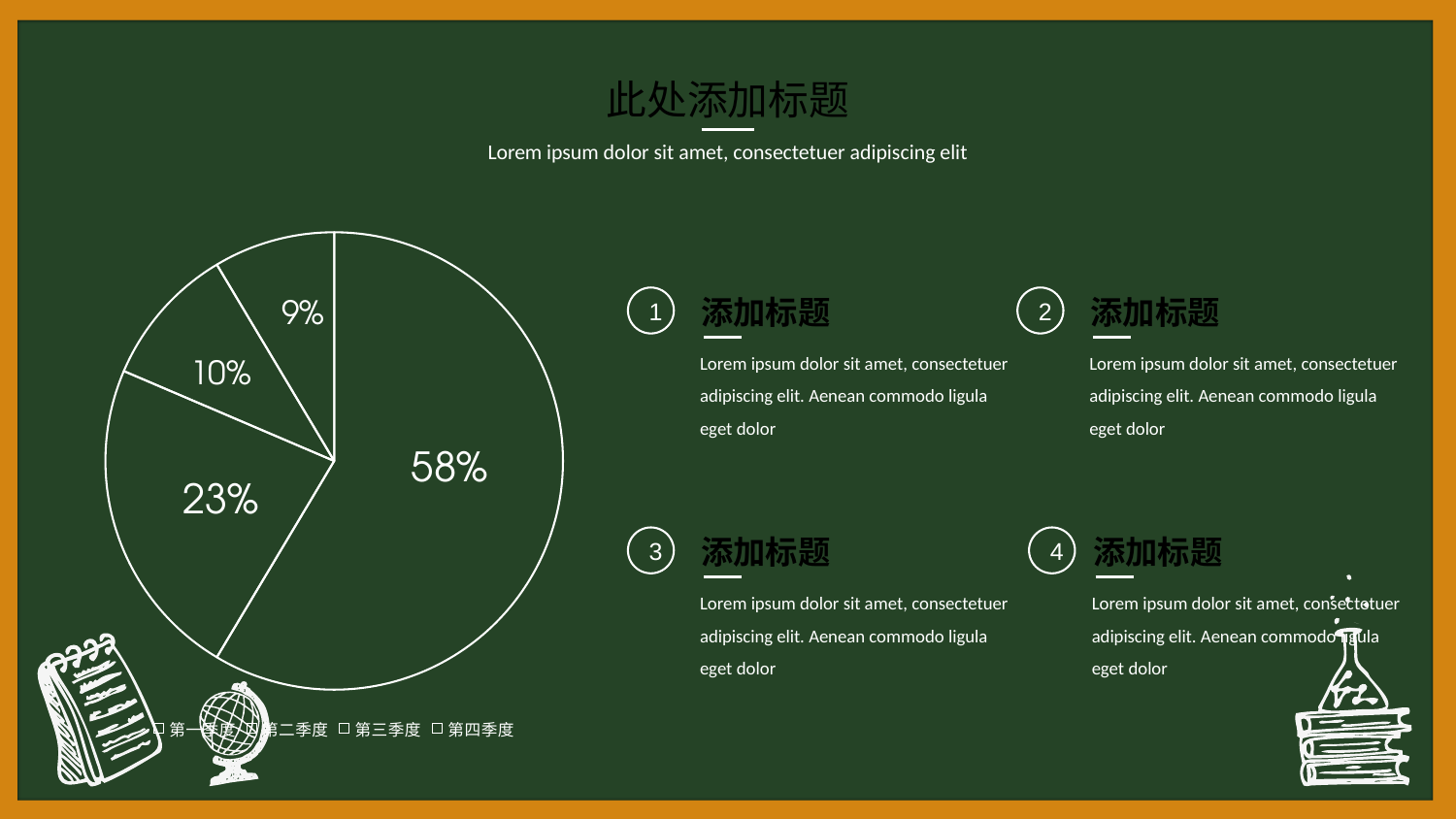

此处添加标题
Lorem ipsum dolor sit amet, consectetuer adipiscing elit

### Chart

| Category | 销售额 |
|---|---|
| 第一季度 | 8.2 |
| 第二季度 | 3.2 |
| 第三季度 | 1.4 |
| 第四季度 | 1.2 |
9%
添加标题
添加标题
1
2
Lorem ipsum dolor sit amet, consectetuer adipiscing elit. Aenean commodo ligula eget dolor
Lorem ipsum dolor sit amet, consectetuer adipiscing elit. Aenean commodo ligula eget dolor
10%
58%
23%
添加标题
添加标题
3
4
Lorem ipsum dolor sit amet, consectetuer adipiscing elit. Aenean commodo ligula eget dolor
Lorem ipsum dolor sit amet, consectetuer adipiscing elit. Aenean commodo ligula eget dolor